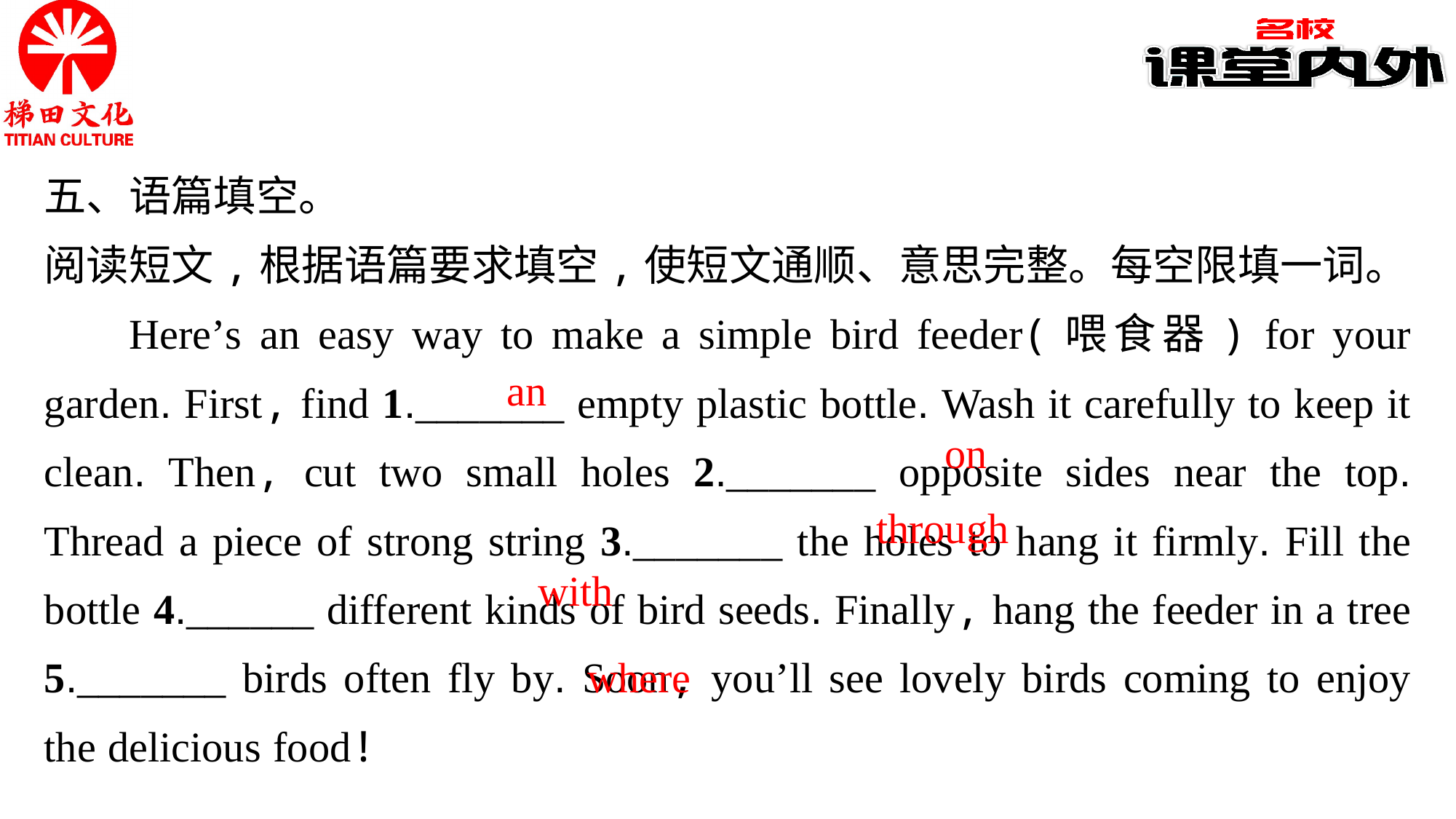

五、语篇填空。
阅读短文,根据语篇要求填空,使短文通顺、意思完整。每空限填一词。
Here’s an easy way to make a simple bird feeder(喂食器) for your garden. First, find 1._______ empty plastic bottle. Wash it carefully to keep it clean. Then, cut two small holes 2._______ opposite sides near the top. Thread a piece of strong string 3._______ the holes to hang it firmly. Fill the bottle 4.______ different kinds of bird seeds. Finally, hang the feeder in a tree 5._______ birds often fly by. Soon, you’ll see lovely birds coming to enjoy the delicious food!
an
on
through
with
where